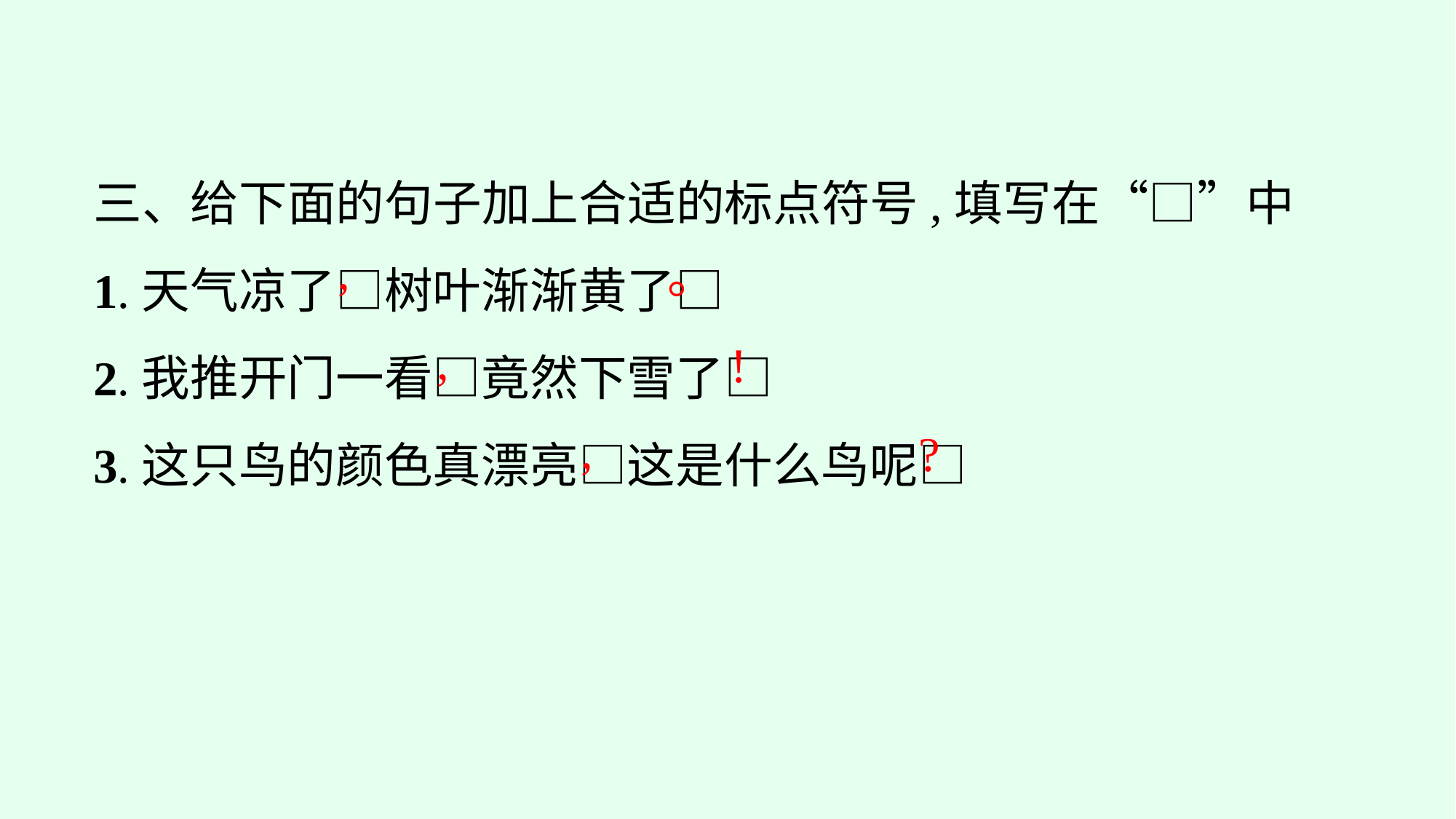

三、给下面的句子加上合适的标点符号,填写在“□”中
1.天气凉了□树叶渐渐黄了□
2.我推开门一看□竟然下雪了□
3.这只鸟的颜色真漂亮□这是什么鸟呢□
,
。
,
!
,
?